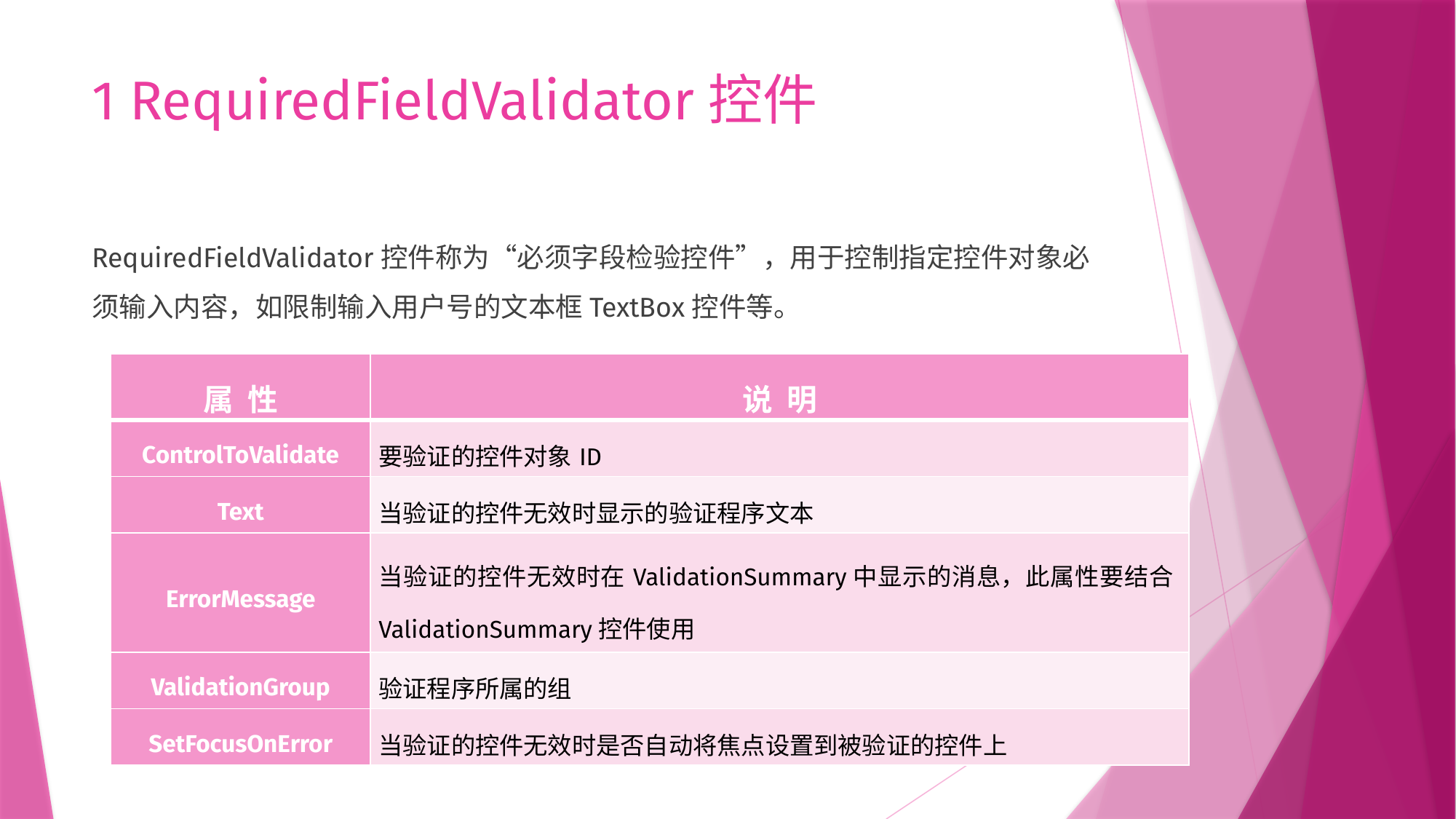

# 1 RequiredFieldValidator控件
RequiredFieldValidator控件称为“必须字段检验控件”，用于控制指定控件对象必须输入内容，如限制输入用户号的文本框TextBox控件等。
| 属 性 | 说 明 |
| --- | --- |
| ControlToValidate | 要验证的控件对象ID |
| Text | 当验证的控件无效时显示的验证程序文本 |
| ErrorMessage | 当验证的控件无效时在ValidationSummary中显示的消息，此属性要结合ValidationSummary控件使用 |
| ValidationGroup | 验证程序所属的组 |
| SetFocusOnError | 当验证的控件无效时是否自动将焦点设置到被验证的控件上 |